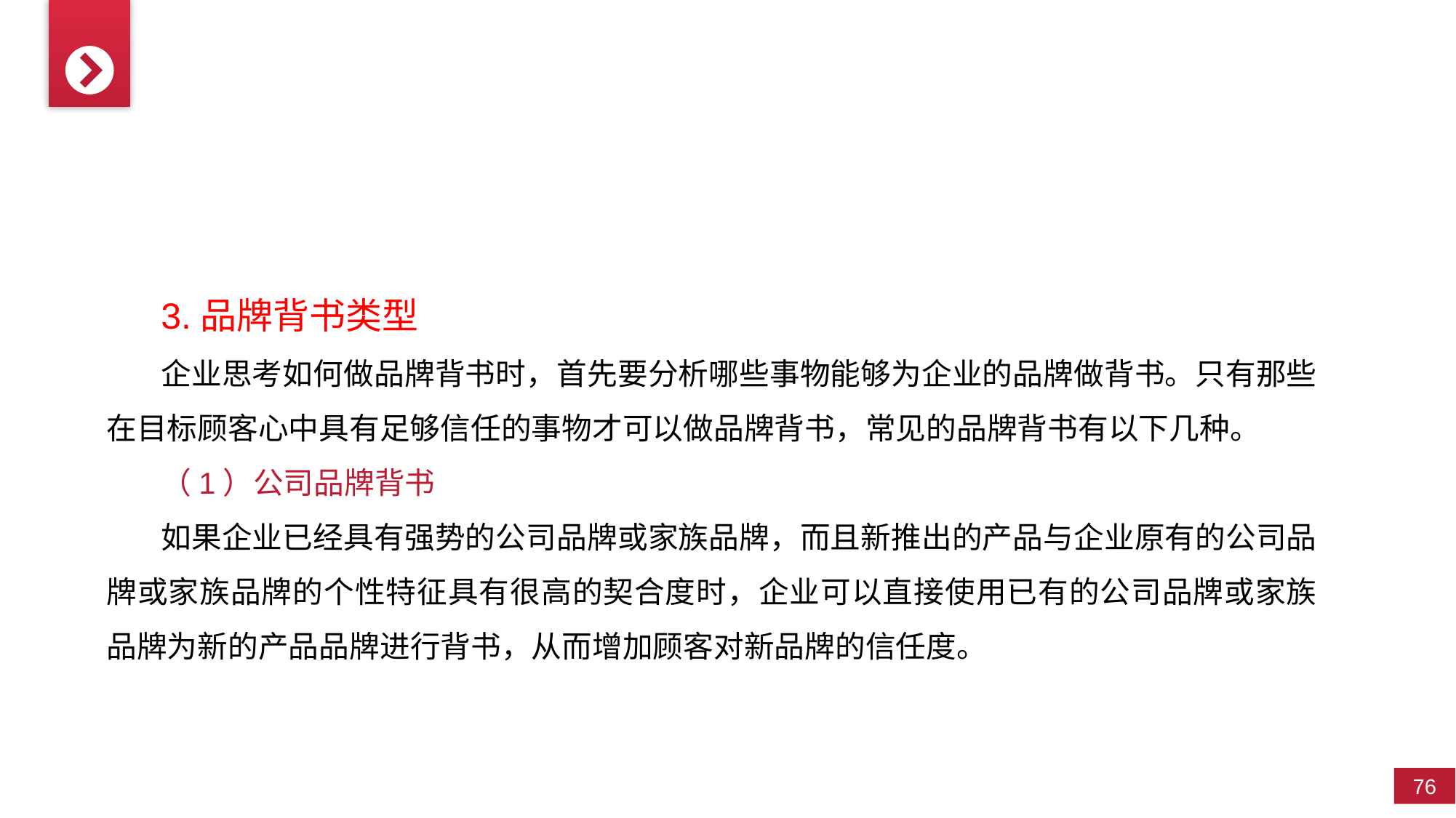

3.品牌背书类型
企业思考如何做品牌背书时，首先要分析哪些事物能够为企业的品牌做背书。只有那些在目标顾客心中具有足够信任的事物才可以做品牌背书，常见的品牌背书有以下几种。
（1）公司品牌背书
如果企业已经具有强势的公司品牌或家族品牌，而且新推出的产品与企业原有的公司品牌或家族品牌的个性特征具有很高的契合度时，企业可以直接使用已有的公司品牌或家族品牌为新的产品品牌进行背书，从而增加顾客对新品牌的信任度。